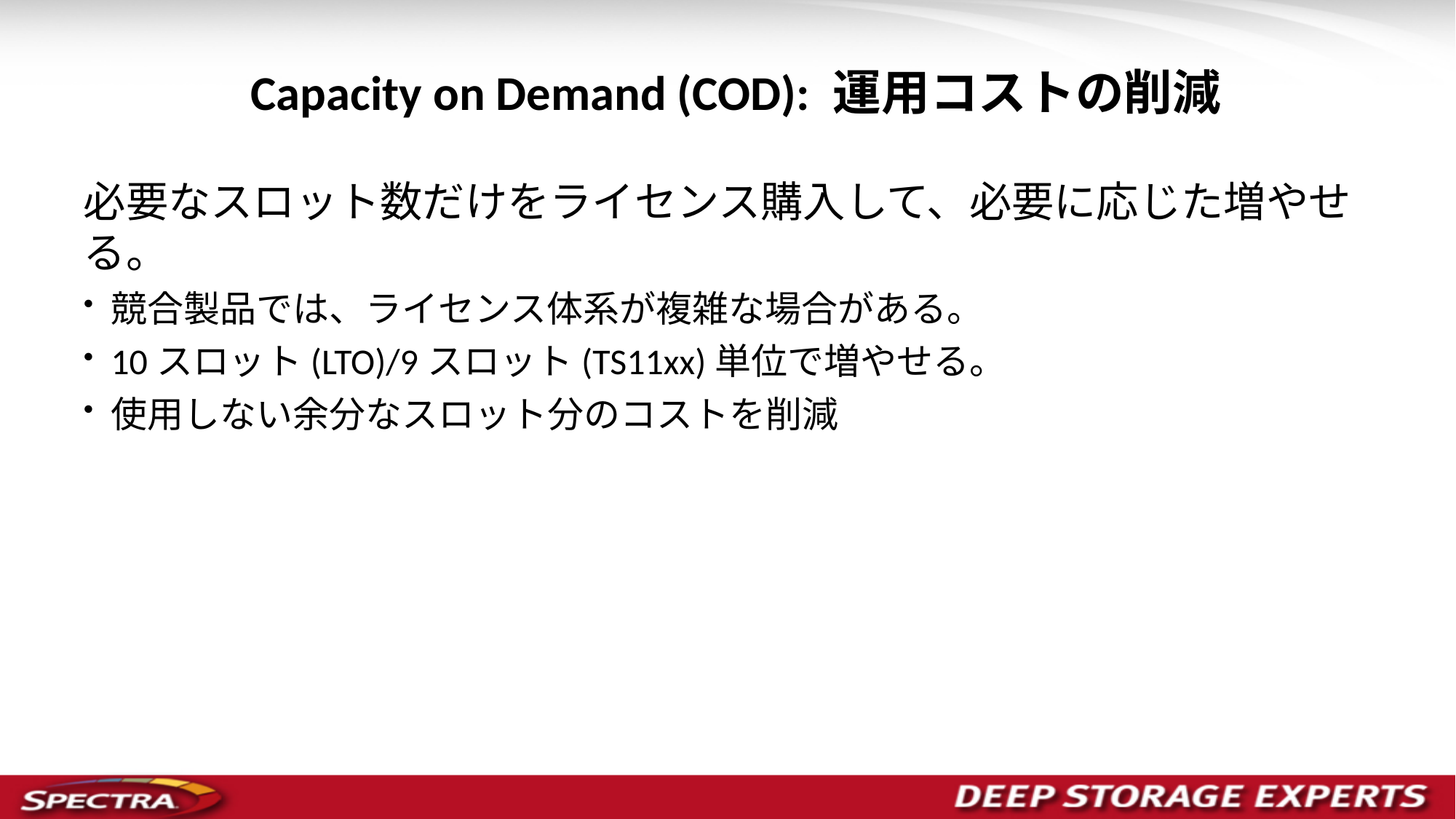

# Capacity on Demand (COD): 運用コストの削減
必要なスロット数だけをライセンス購入して、必要に応じた増やせる。
競合製品では、ライセンス体系が複雑な場合がある。
10スロット(LTO)/9スロット(TS11xx)単位で増やせる。
使用しない余分なスロット分のコストを削減